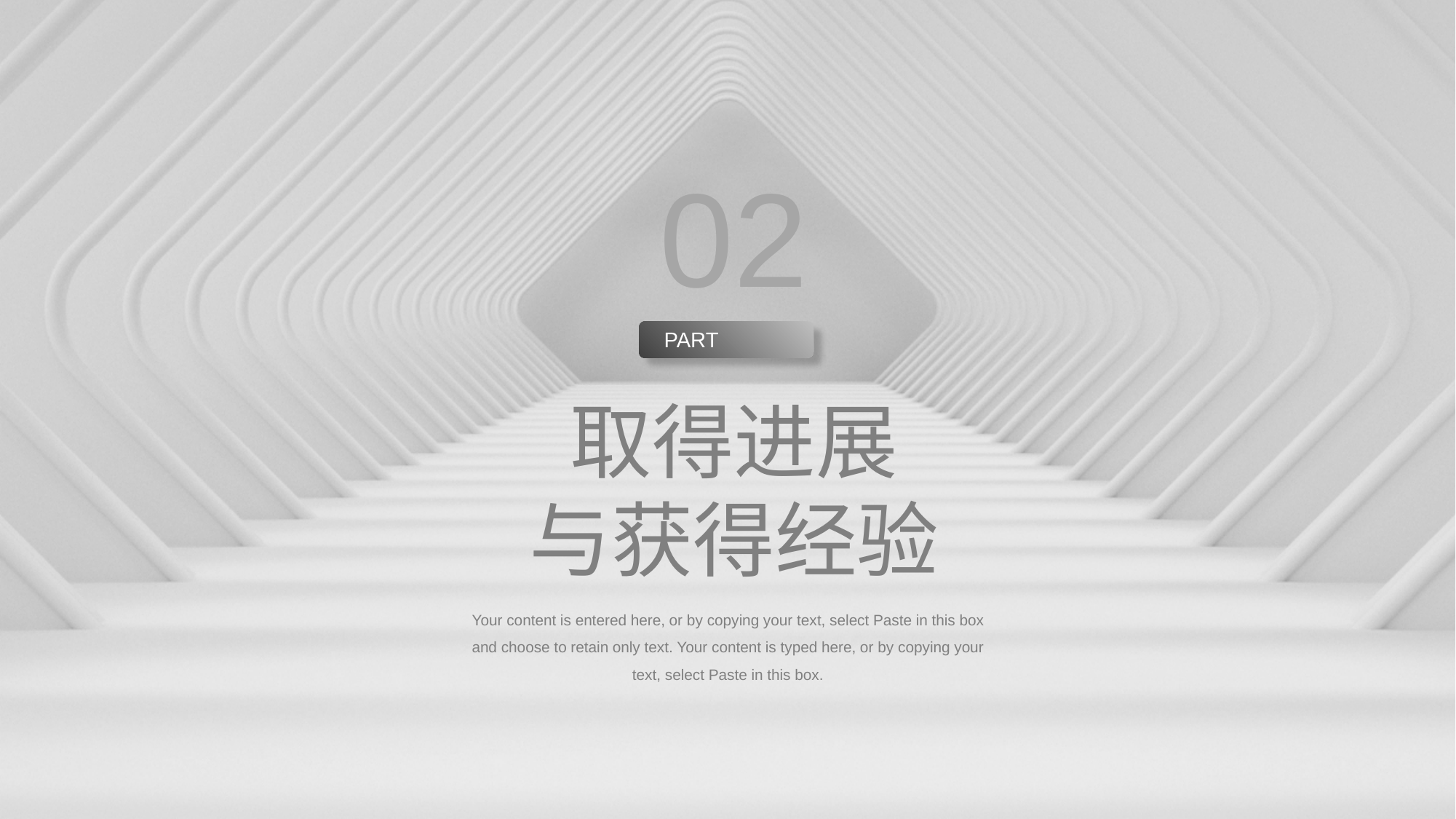

02

PART
取得进展
与获得经验
Your content is entered here, or by copying your text, select Paste in this box and choose to retain only text. Your content is typed here, or by copying your text, select Paste in this box.